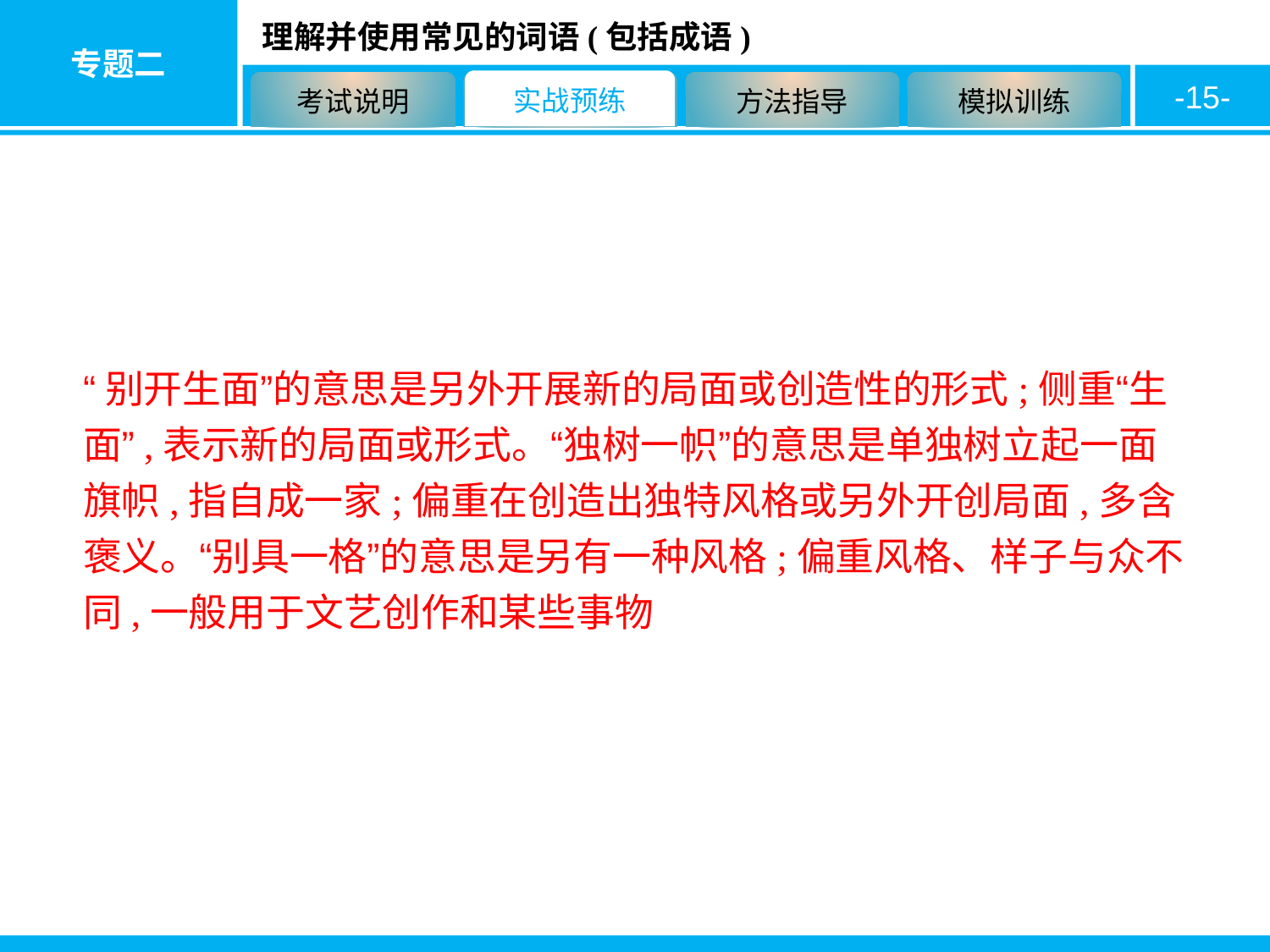

-15-
“别开生面”的意思是另外开展新的局面或创造性的形式;侧重“生面”,表示新的局面或形式。“独树一帜”的意思是单独树立起一面旗帜,指自成一家;偏重在创造出独特风格或另外开创局面,多含褒义。“别具一格”的意思是另有一种风格;偏重风格、样子与众不同,一般用于文艺创作和某些事物